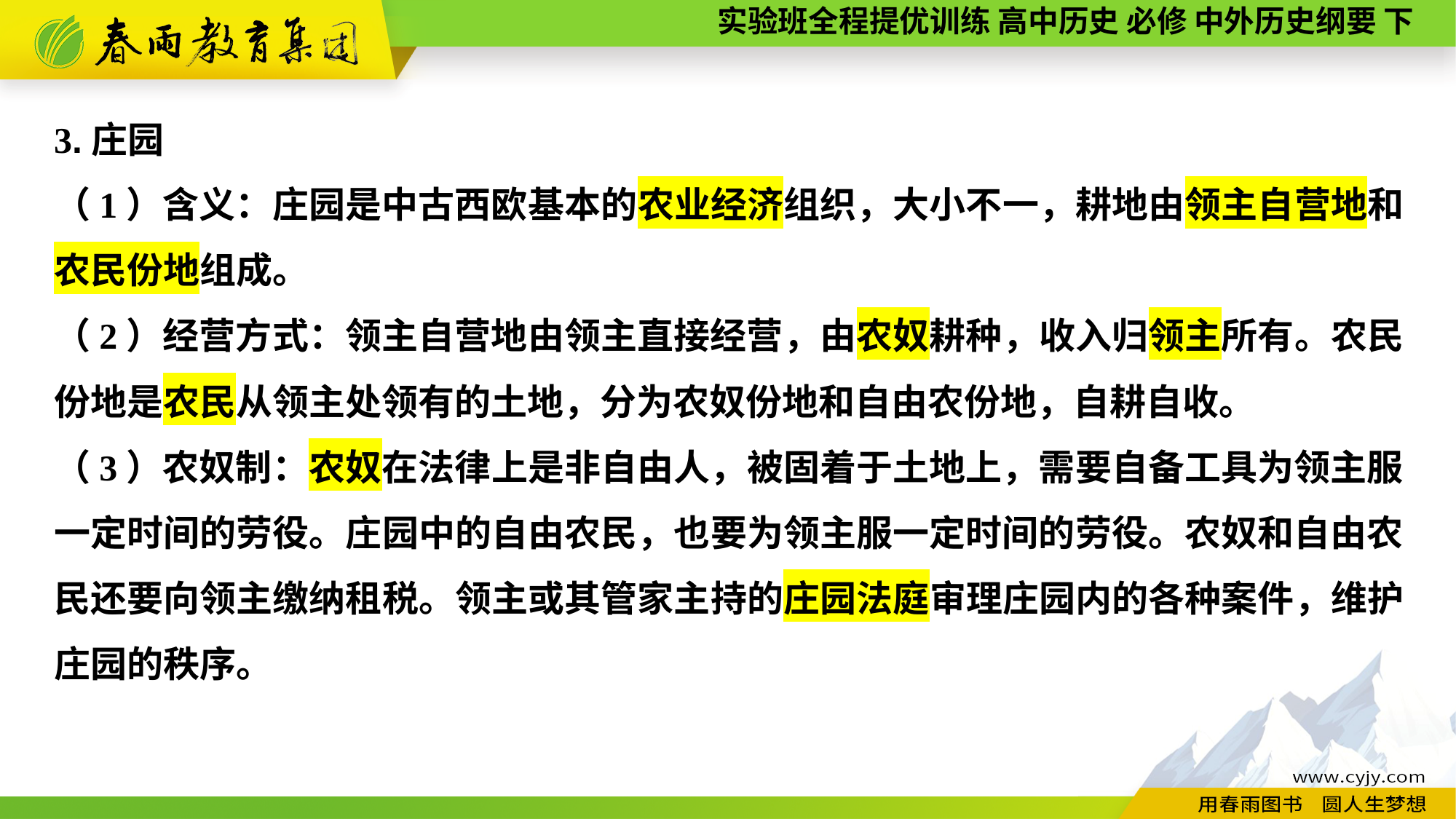

3.庄园
（1）含义：庄园是中古西欧基本的农业经济组织，大小不一，耕地由领主自营地和农民份地组成。
（2）经营方式：领主自营地由领主直接经营，由农奴耕种，收入归领主所有。农民份地是农民从领主处领有的土地，分为农奴份地和自由农份地，自耕自收。
（3）农奴制：农奴在法律上是非自由人，被固着于土地上，需要自备工具为领主服一定时间的劳役。庄园中的自由农民，也要为领主服一定时间的劳役。农奴和自由农民还要向领主缴纳租税。领主或其管家主持的庄园法庭审理庄园内的各种案件，维护庄园的秩序。